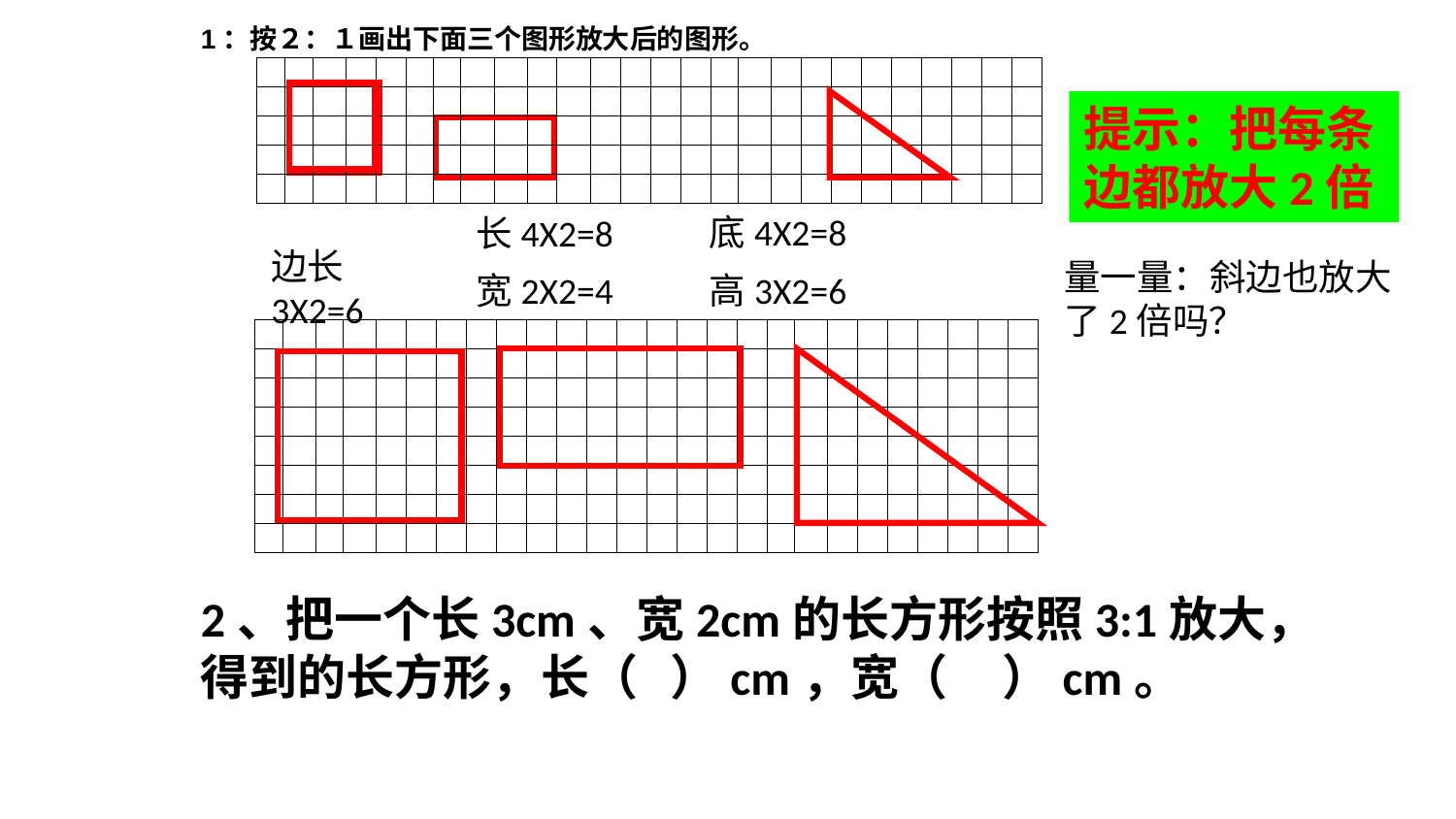

1：按２：１画出下面三个图形放大后的图形。
|  |  |  |  |  |  |  |  |  |  |  |  |  |  |  |  |  |  |  |  |  |  |  |  |  |  |
| --- | --- | --- | --- | --- | --- | --- | --- | --- | --- | --- | --- | --- | --- | --- | --- | --- | --- | --- | --- | --- | --- | --- | --- | --- | --- |
|  |  |  |  |  |  |  |  |  |  |  |  |  |  |  |  |  |  |  |  |  |  |  |  |  |  |
|  |  |  |  |  |  |  |  |  |  |  |  |  |  |  |  |  |  |  |  |  |  |  |  |  |  |
|  |  |  |  |  |  |  |  |  |  |  |  |  |  |  |  |  |  |  |  |  |  |  |  |  |  |
|  |  |  |  |  |  |  |  |  |  |  |  |  |  |  |  |  |  |  |  |  |  |  |  |  |  |

提示：把每条边都放大2倍

底4X2=8
长4X2=8
边长3X2=6
量一量：斜边也放大了2倍吗？
宽2X2=4
高3X2=6
|  |  |  |  |  |  |  |  |  |  |  |  |  |  |  |  |  |  |  |  |  |  |  |  |  |  |
| --- | --- | --- | --- | --- | --- | --- | --- | --- | --- | --- | --- | --- | --- | --- | --- | --- | --- | --- | --- | --- | --- | --- | --- | --- | --- |
|  |  |  |  |  |  |  |  |  |  |  |  |  |  |  |  |  |  |  |  |  |  |  |  |  |  |
|  |  |  |  |  |  |  |  |  |  |  |  |  |  |  |  |  |  |  |  |  |  |  |  |  |  |
|  |  |  |  |  |  |  |  |  |  |  |  |  |  |  |  |  |  |  |  |  |  |  |  |  |  |
|  |  |  |  |  |  |  |  |  |  |  |  |  |  |  |  |  |  |  |  |  |  |  |  |  |  |
|  |  |  |  |  |  |  |  |  |  |  |  |  |  |  |  |  |  |  |  |  |  |  |  |  |  |
|  |  |  |  |  |  |  |  |  |  |  |  |  |  |  |  |  |  |  |  |  |  |  |  |  |  |
|  |  |  |  |  |  |  |  |  |  |  |  |  |  |  |  |  |  |  |  |  |  |  |  |  |  |

2、把一个长3cm、宽2cm的长方形按照3:1放大，
得到的长方形，长（   ）cm，宽（     ）cm。